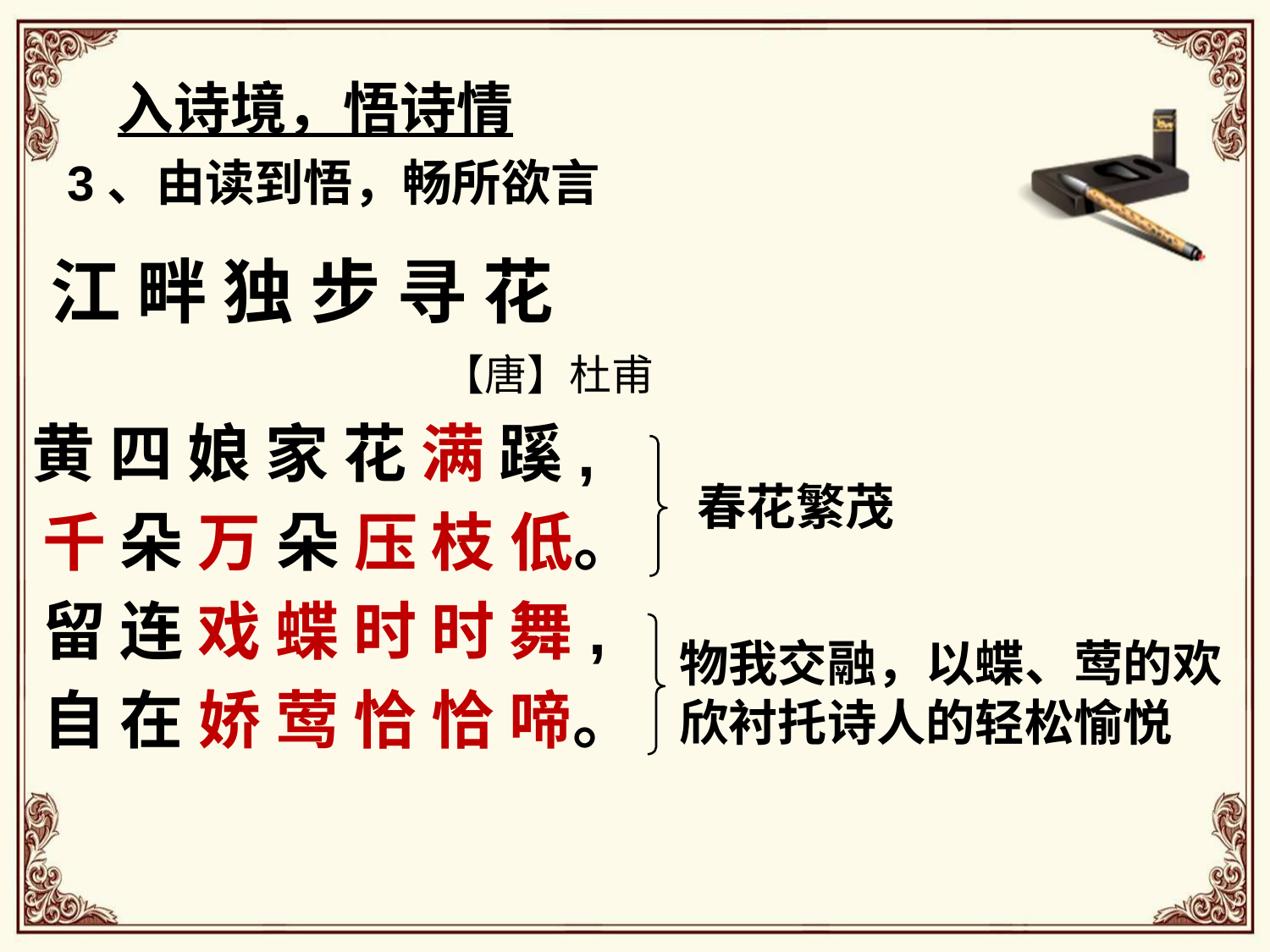

入诗境，悟诗情
3、由读到悟，畅所欲言
               江 畔 独 步 寻 花
			                     【唐】杜甫
             黄 四 娘 家 花 满 蹊,
         千 朵 万 朵 压 枝 低。
         留 连 戏 蝶 时 时 舞,
         自 在 娇 莺 恰 恰 啼。

春花繁茂

物我交融，以蝶、莺的欢欣衬托诗人的轻松愉悦